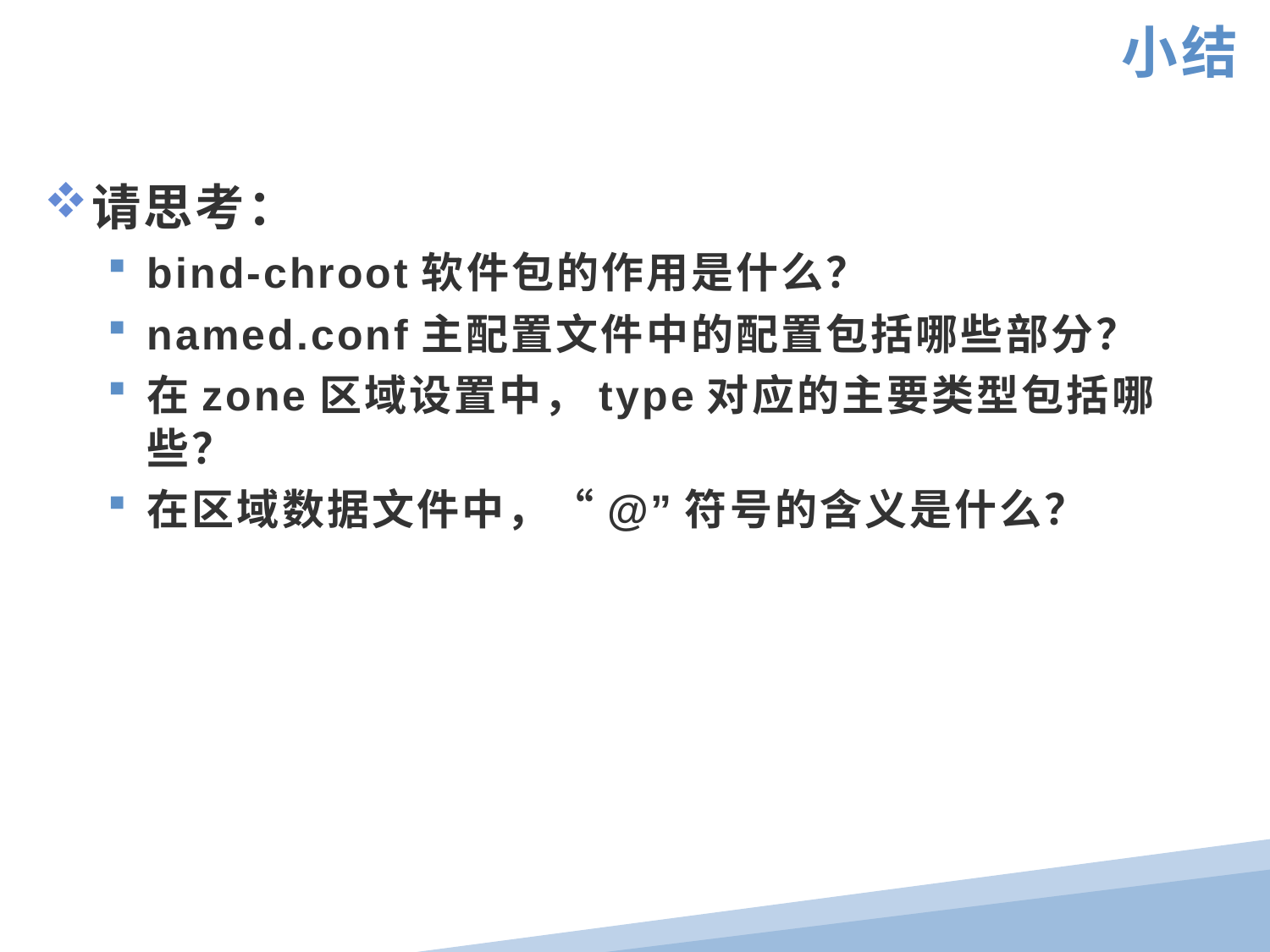

小结
请思考：
bind-chroot软件包的作用是什么？
named.conf主配置文件中的配置包括哪些部分？
在zone区域设置中，type对应的主要类型包括哪些？
在区域数据文件中，“@”符号的含义是什么？